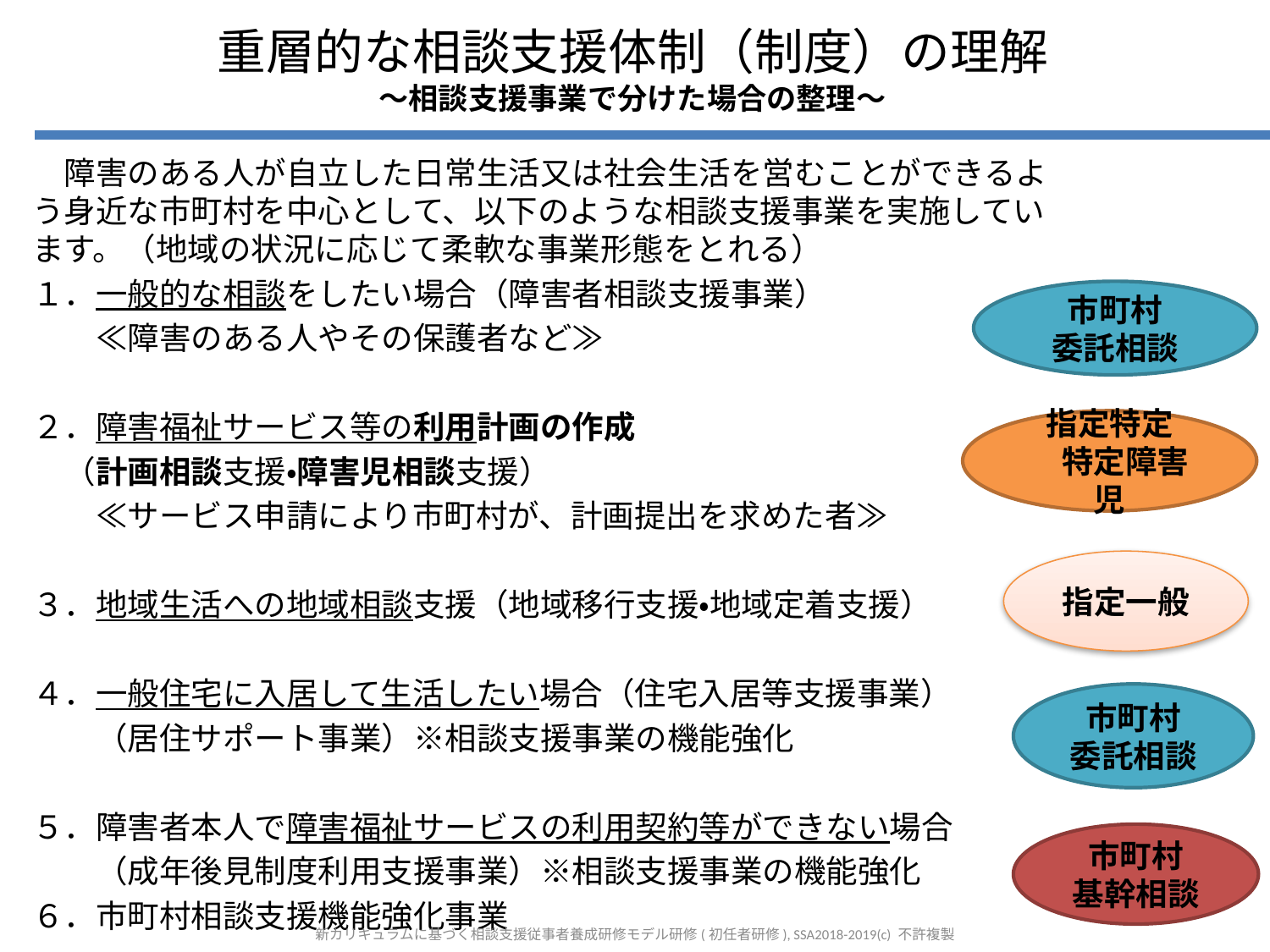

# 重層的な相談支援体制（制度）の理解 ～相談支援事業で分けた場合の整理～
　障害のある人が自立した日常生活又は社会生活を営むことができるよう身近な市町村を中心として、以下のような相談支援事業を実施しています。（地域の状況に応じて柔軟な事業形態をとれる）
１．一般的な相談をしたい場合（障害者相談支援事業）
　　≪障害のある人やその保護者など≫

２．障害福祉サービス等の利用計画の作成
　（計画相談支援・障害児相談支援）
　　≪サービス申請により市町村が、計画提出を求めた者≫

３．地域生活への地域相談支援（地域移行支援・地域定着支援）

４．一般住宅に入居して生活したい場合（住宅入居等支援事業）
　　（居住サポート事業）※相談支援事業の機能強化

５．障害者本人で障害福祉サービスの利用契約等ができない場合
　　（成年後見制度利用支援事業）※相談支援事業の機能強化
６．市町村相談支援機能強化事業
市町村
委託相談
指定特定
　特定障害児
指定一般
市町村
委託相談
市町村
基幹相談
新カリキュラムに基づく相談支援従事者養成研修モデル研修(初任者研修), SSA2018-2019(c) 不許複製